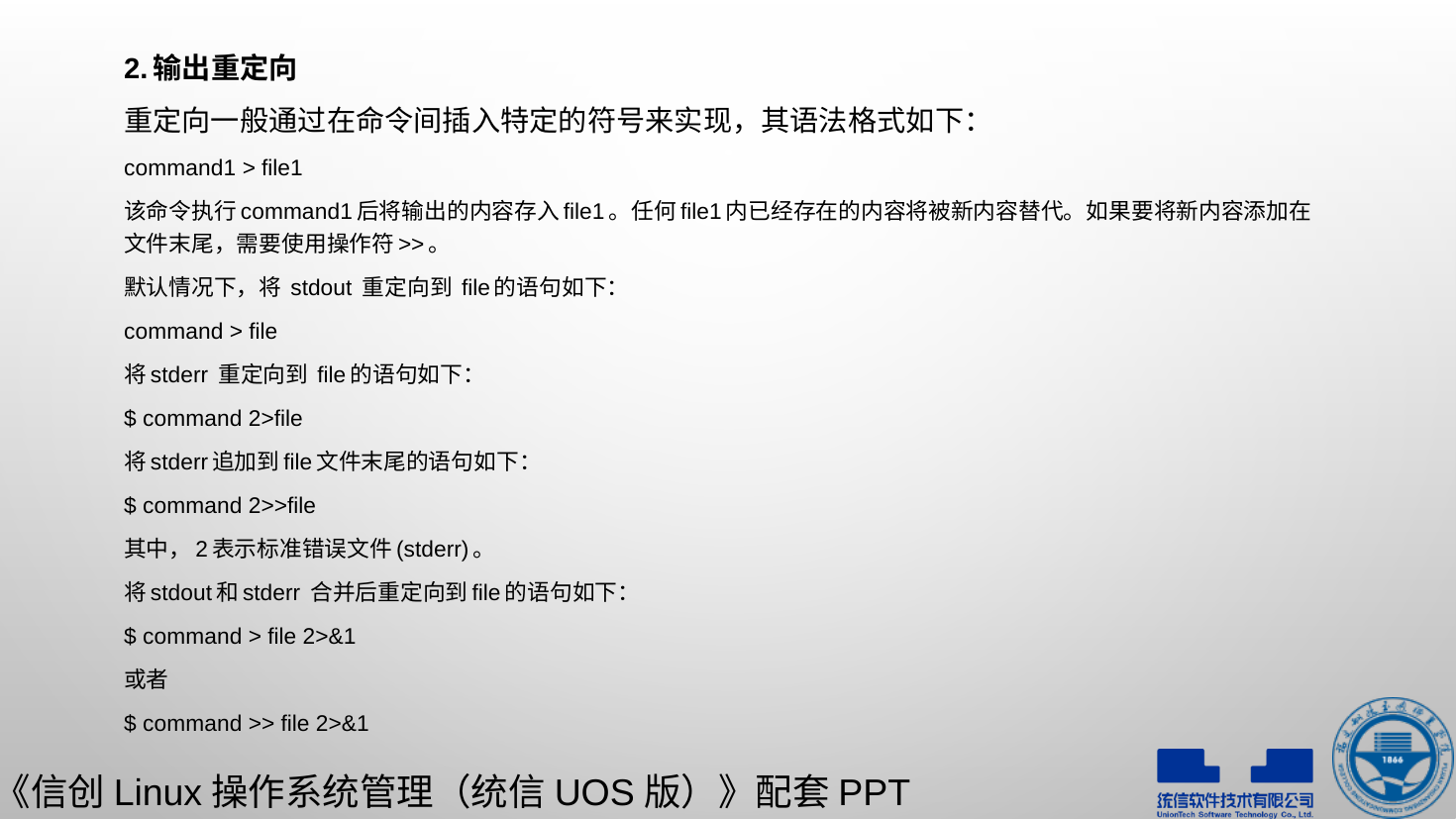

2.输出重定向
重定向一般通过在命令间插入特定的符号来实现，其语法格式如下：
command1 > file1
该命令执行command1后将输出的内容存入file1。任何file1内已经存在的内容将被新内容替代。如果要将新内容添加在文件末尾，需要使用操作符>>。
默认情况下，将 stdout 重定向到 file的语句如下：
command > file
将stderr 重定向到 file的语句如下：
$ command 2>file
将stderr追加到file文件末尾的语句如下：
$ command 2>>file
其中，2表示标准错误文件(stderr)。
将stdout和stderr 合并后重定向到file的语句如下：
$ command > file 2>&1
或者
$ command >> file 2>&1